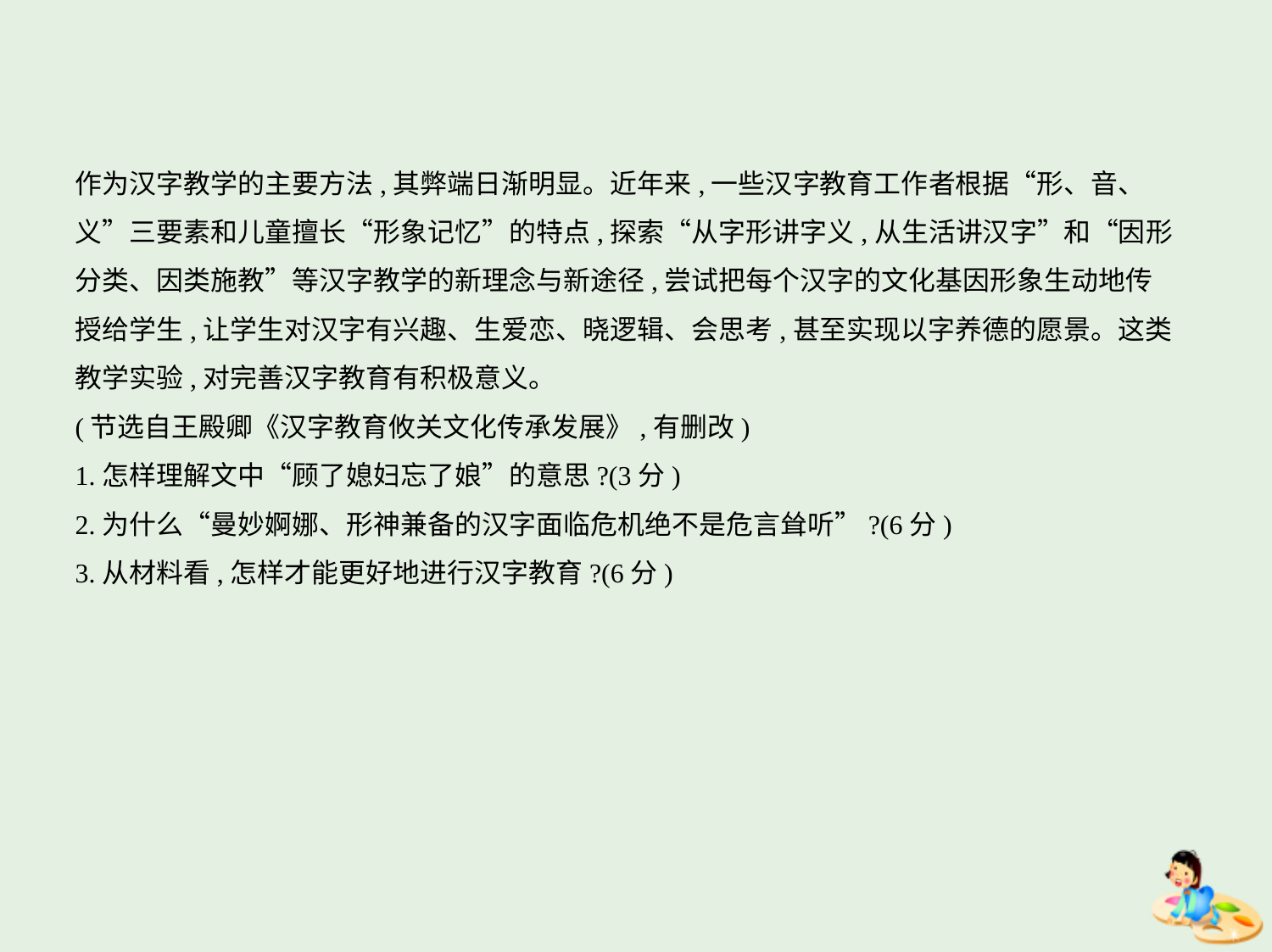

作为汉字教学的主要方法,其弊端日渐明显。近年来,一些汉字教育工作者根据“形、音、
义”三要素和儿童擅长“形象记忆”的特点,探索“从字形讲字义,从生活讲汉字”和“因形
分类、因类施教”等汉字教学的新理念与新途径,尝试把每个汉字的文化基因形象生动地传
授给学生,让学生对汉字有兴趣、生爱恋、晓逻辑、会思考,甚至实现以字养德的愿景。这类
教学实验,对完善汉字教育有积极意义。
(节选自王殿卿《汉字教育攸关文化传承发展》,有删改)
1.怎样理解文中“顾了媳妇忘了娘”的意思?(3分)
2.为什么“曼妙婀娜、形神兼备的汉字面临危机绝不是危言耸听”?(6分)
3.从材料看,怎样才能更好地进行汉字教育?(6分)